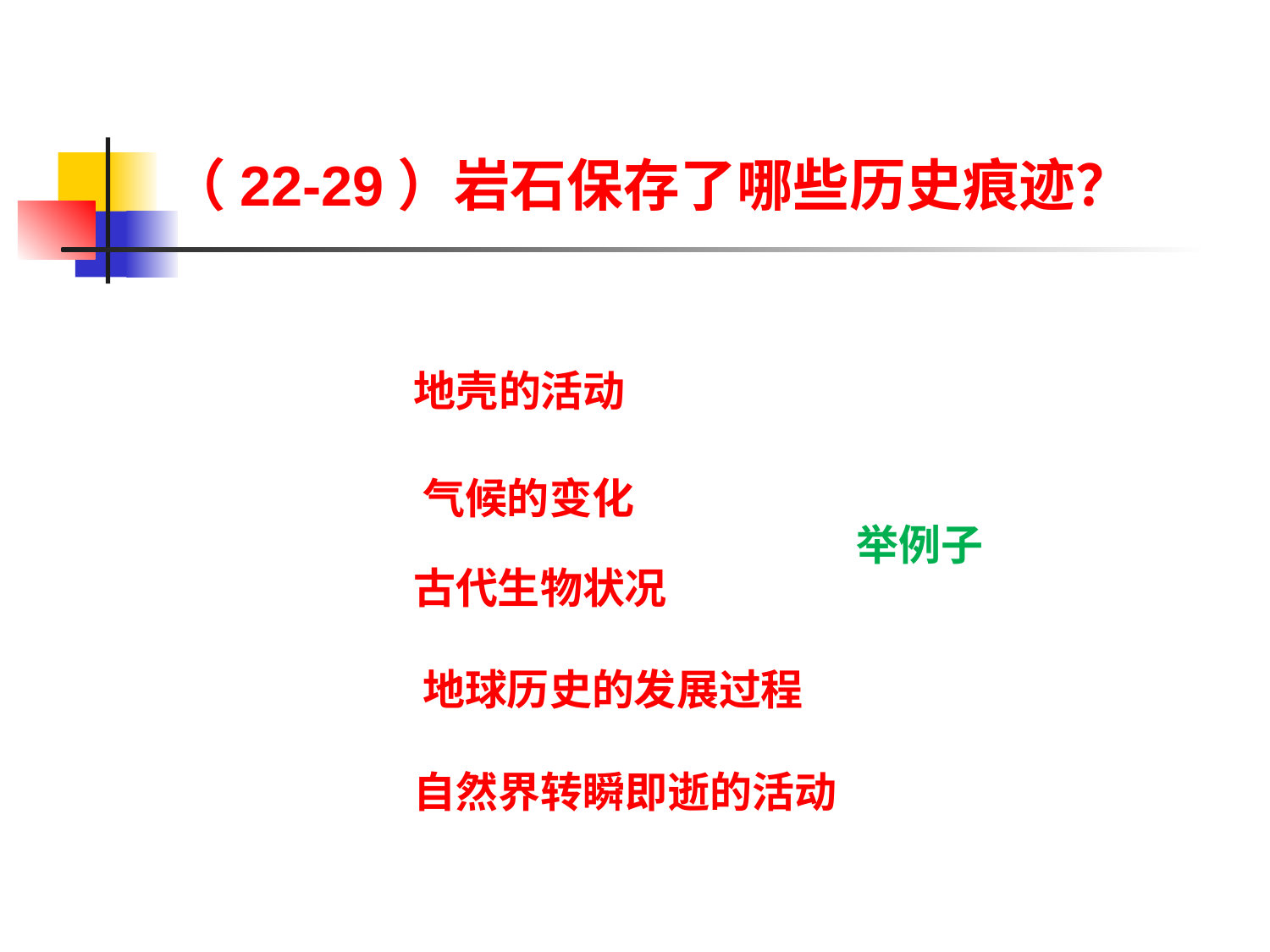

（22-29）岩石保存了哪些历史痕迹？

地壳的活动
气候的变化
举例子
古代生物状况
地球历史的发展过程
自然界转瞬即逝的活动